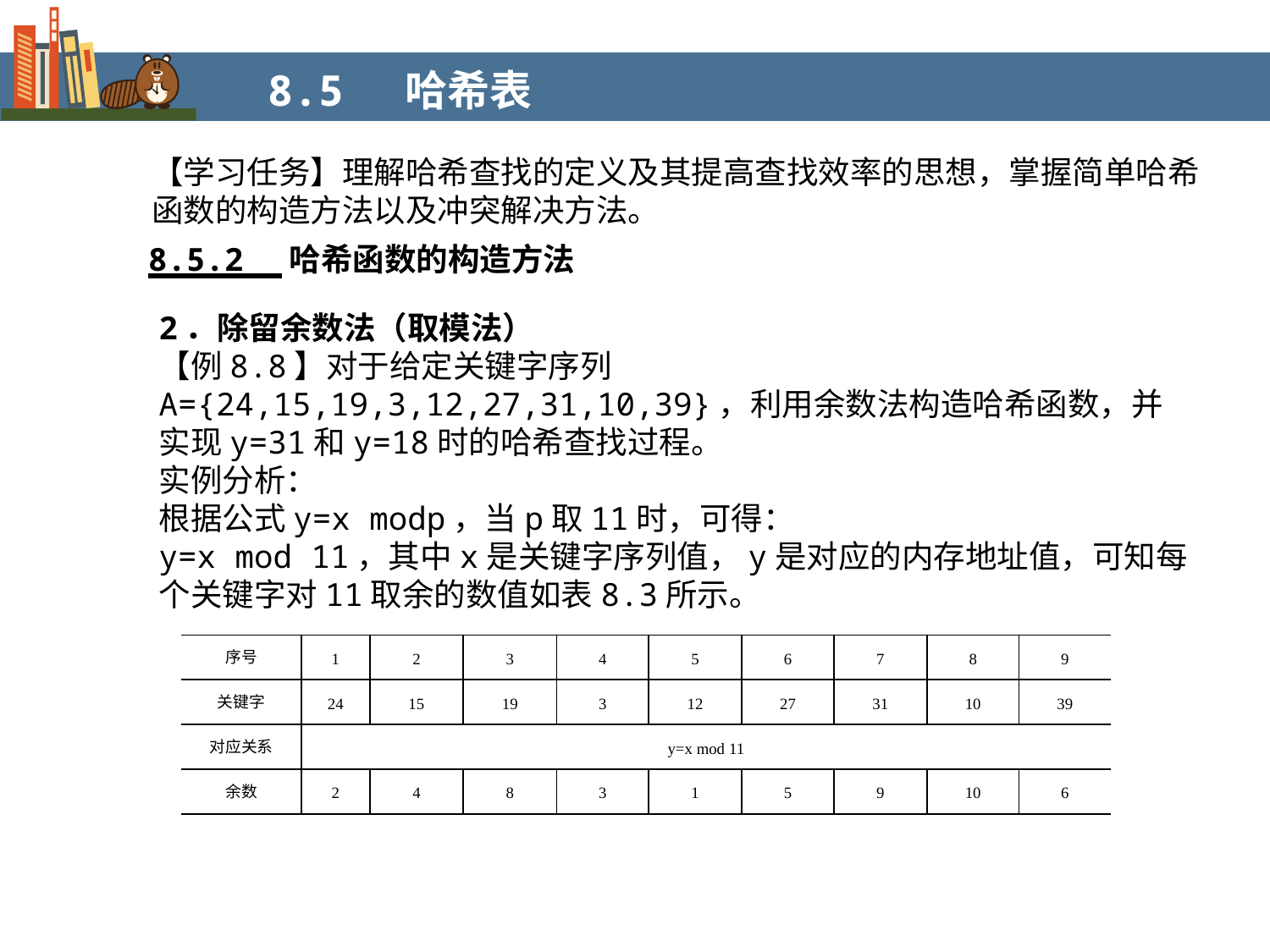

8.5  哈希表
【学习任务】理解哈希查找的定义及其提高查找效率的思想，掌握简单哈希函数的构造方法以及冲突解决方法。
8.5.2  哈希函数的构造方法

2．除留余数法（取模法）
【例8.8】对于给定关键字序列A={24,15,19,3,12,27,31,10,39}，利用余数法构造哈希函数，并实现y=31和y=18时的哈希查找过程。
实例分析：
根据公式y=x modp，当p取11时，可得：
y=x mod 11，其中x是关键字序列值，y是对应的内存地址值，可知每个关键字对11取余的数值如表8.3所示。

| 序号 | 1 | 2 | 3 | 4 | 5 | 6 | 7 | 8 | 9 |
| --- | --- | --- | --- | --- | --- | --- | --- | --- | --- |
| 关键字 | 24 | 15 | 19 | 3 | 12 | 27 | 31 | 10 | 39 |
| 对应关系 | y=x mod 11 |  |  |  |  |  |  |  |  |
| 余数 | 2 | 4 | 8 | 3 | 1 | 5 | 9 | 10 | 6 |